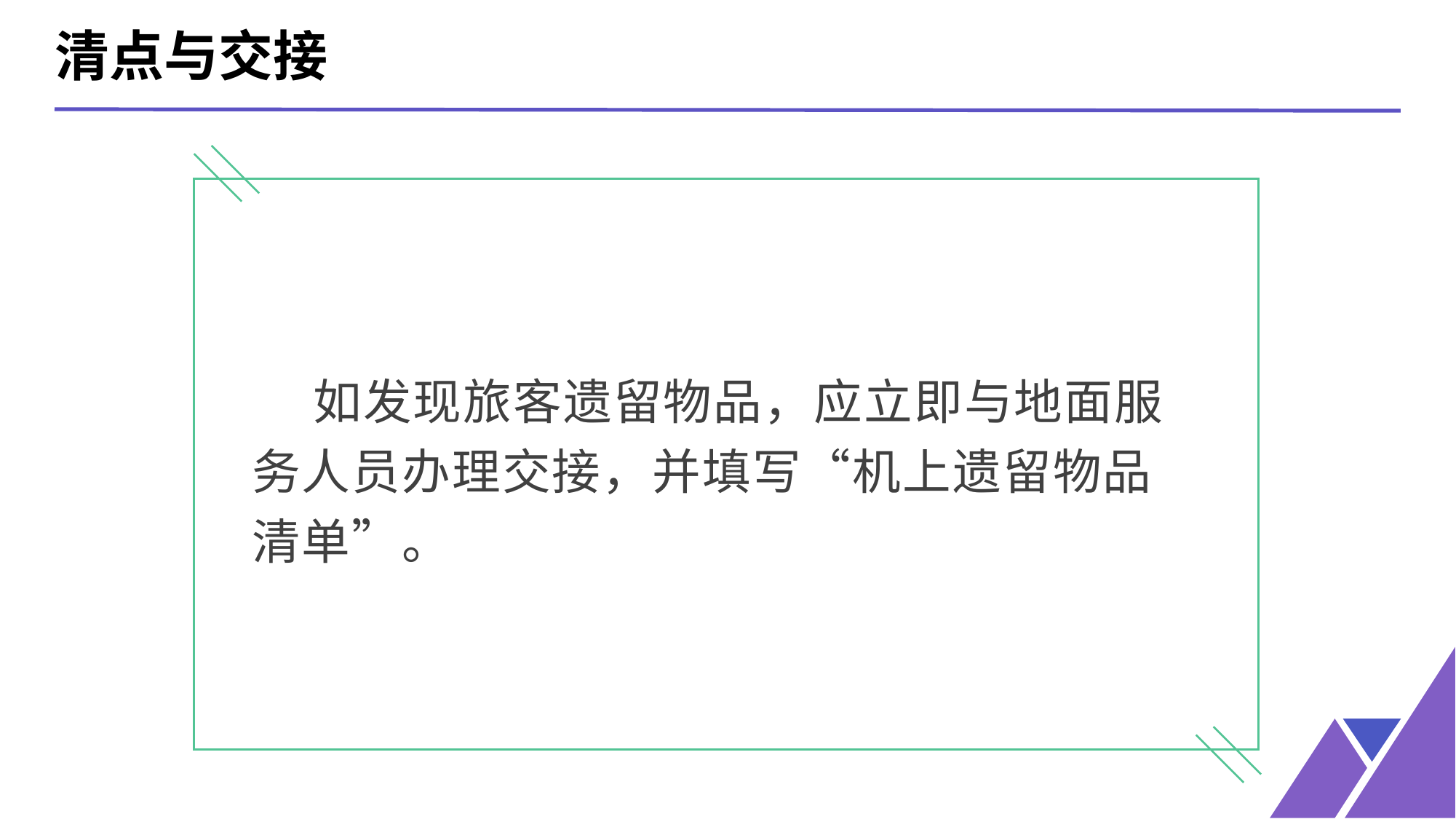

清点与交接

    如发现旅客遗留物品，应立即与地面服务人员办理交接，并填写“机上遗留物品清单”。